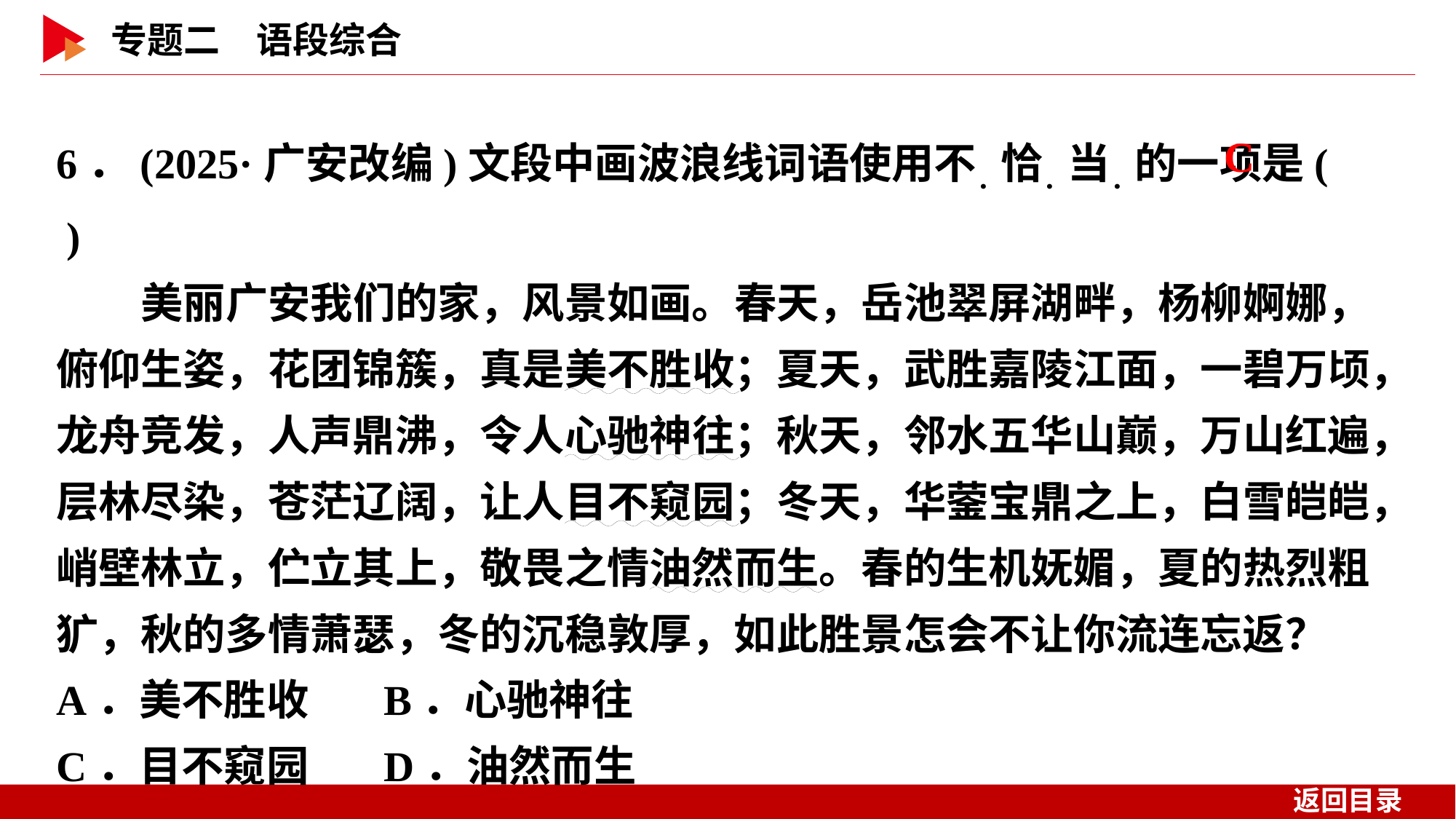

6．(2025·广安改编)文段中画波浪线词语使用不．恰．当．的一项是(        )
　　美丽广安我们的家，风景如画。春天，岳池翠屏湖畔，杨柳婀娜，俯仰生姿，花团锦簇，真是美不胜收；夏天，武胜嘉陵江面，一碧万顷，龙舟竞发，人声鼎沸，令人心驰神往；秋天，邻水五华山巅，万山红遍，层林尽染，苍茫辽阔，让人目不窥园；冬天，华蓥宝鼎之上，白雪皑皑，峭壁林立，伫立其上，敬畏之情油然而生。春的生机妩媚，夏的热烈粗犷，秋的多情萧瑟，冬的沉稳敦厚，如此胜景怎会不让你流连忘返？
A．美不胜收 	B．心驰神往
C．目不窥园 	D．油然而生
   C